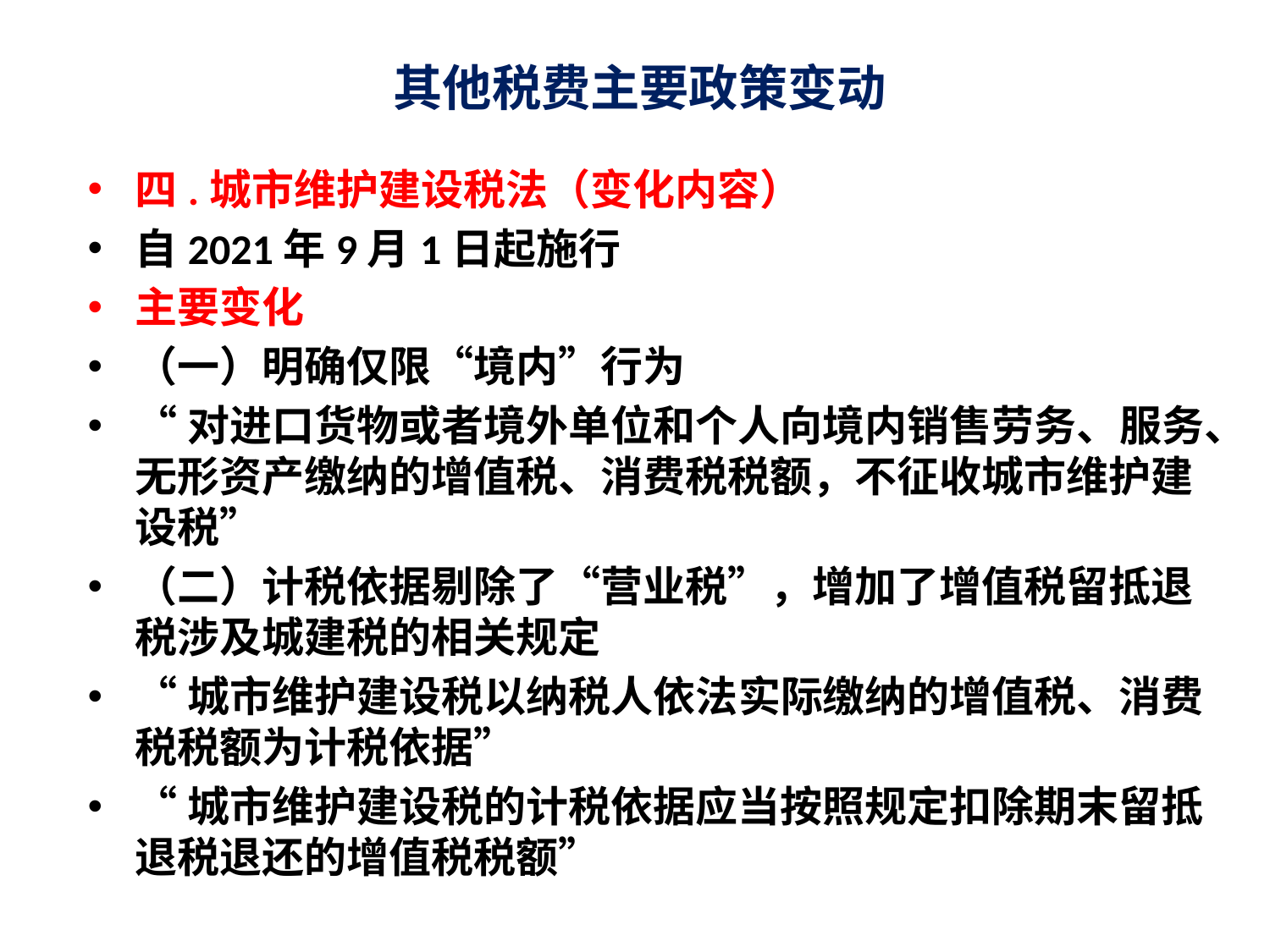

# 其他税费主要政策变动
四.城市维护建设税法（变化内容）
自2021年9月1日起施行
主要变化
（一）明确仅限“境内”行为
“对进口货物或者境外单位和个人向境内销售劳务、服务、无形资产缴纳的增值税、消费税税额，不征收城市维护建设税”
（二）计税依据剔除了“营业税”，增加了增值税留抵退税涉及城建税的相关规定
“城市维护建设税以纳税人依法实际缴纳的增值税、消费税税额为计税依据”
“城市维护建设税的计税依据应当按照规定扣除期末留抵退税退还的增值税税额”